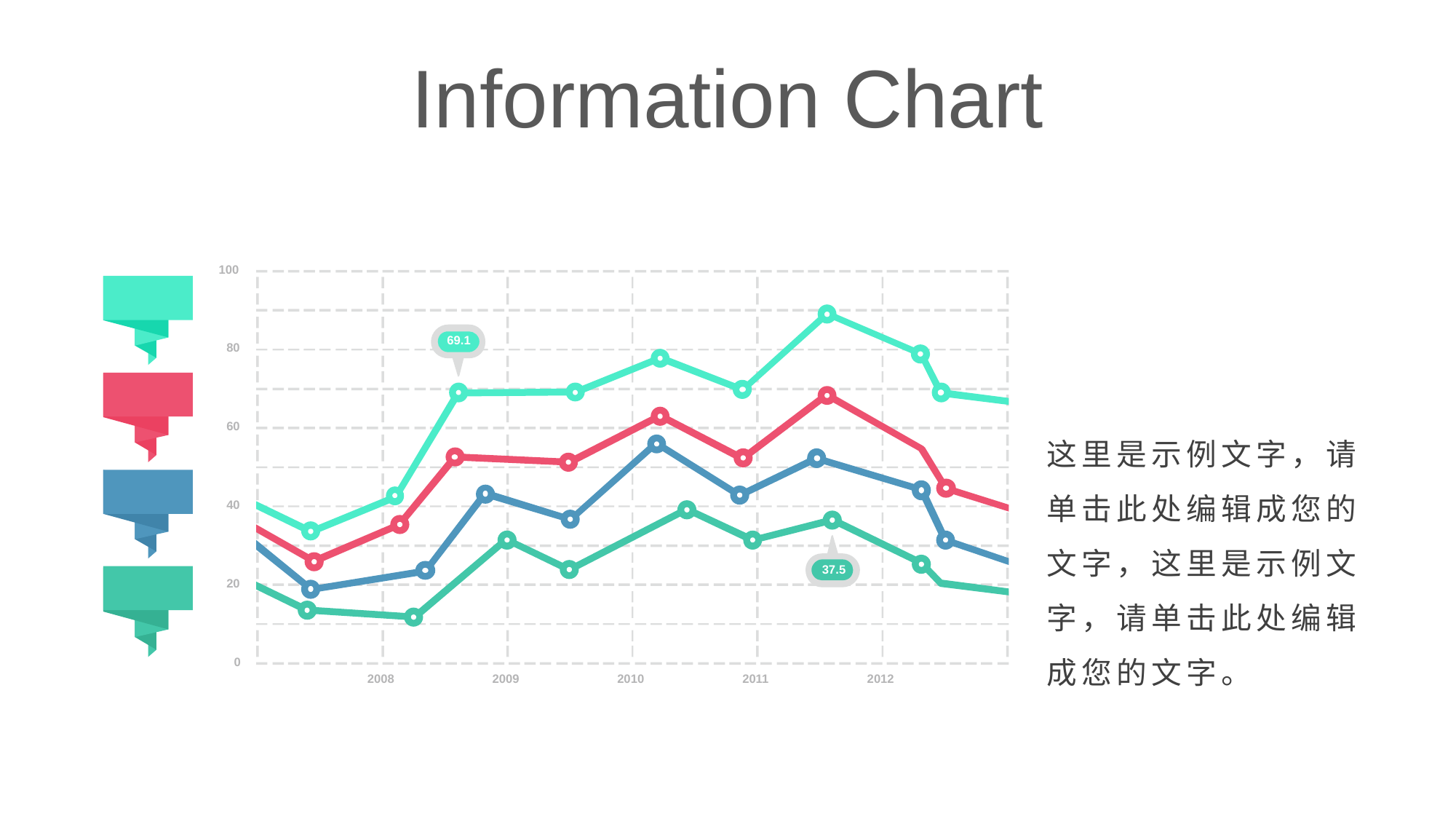

Information Chart
100
80
60
40
20
0

69.1

37.5

2008
2009
2010
2011
2012
这里是示例文字，请单击此处编辑成您的文字，这里是示例文字，请单击此处编辑成您的文字。